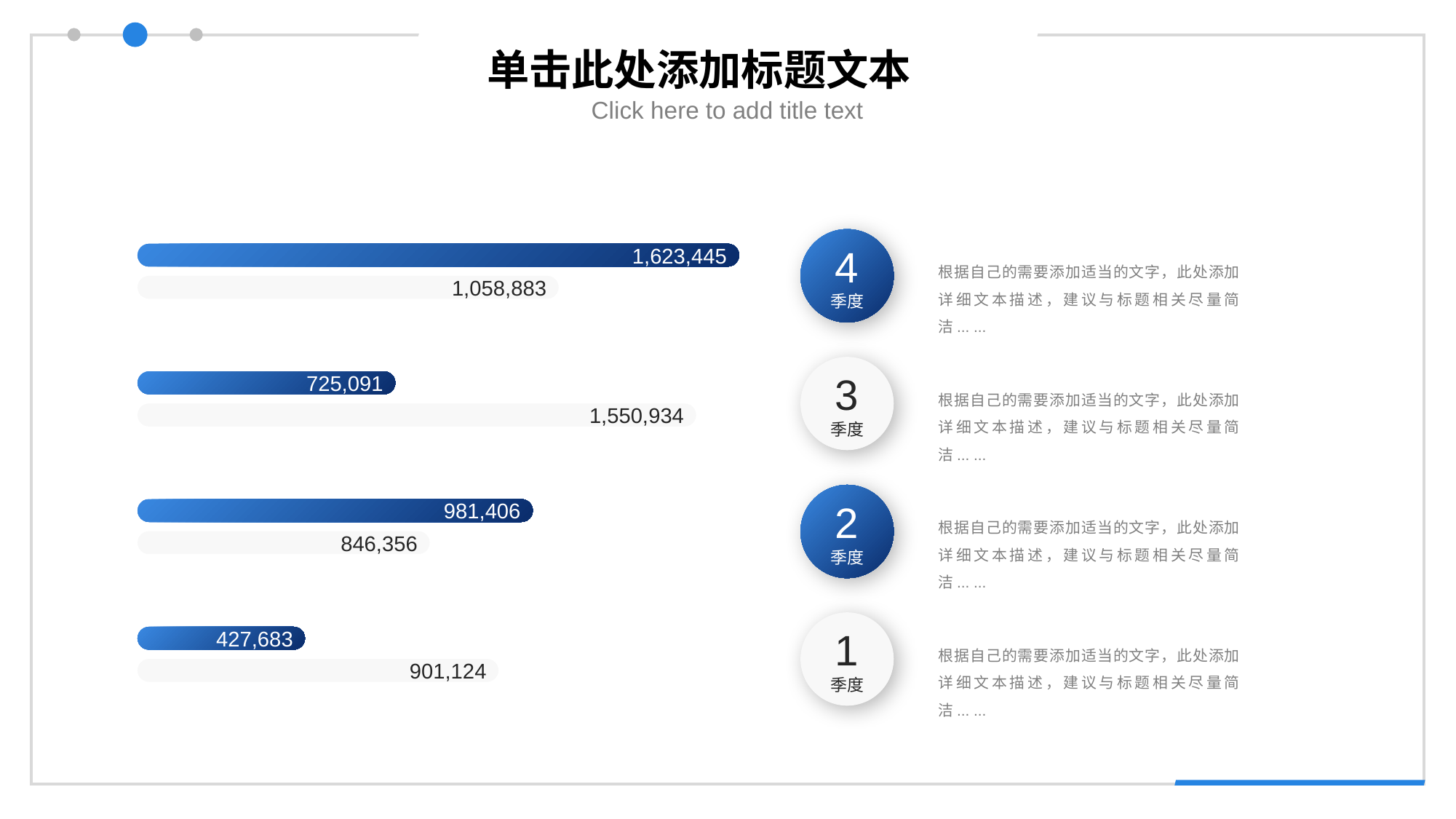

单击此处添加标题文本
Click here to add title text
4
季度
1,623,445
1,058,883
根据自己的需要添加适当的文字，此处添加详细文本描述，建议与标题相关尽量简洁... ...
3
季度
725,091
1,550,934
根据自己的需要添加适当的文字，此处添加详细文本描述，建议与标题相关尽量简洁... ...
2
季度
981,406
846,356
根据自己的需要添加适当的文字，此处添加详细文本描述，建议与标题相关尽量简洁... ...
1
季度
427,683
901,124
根据自己的需要添加适当的文字，此处添加详细文本描述，建议与标题相关尽量简洁... ...